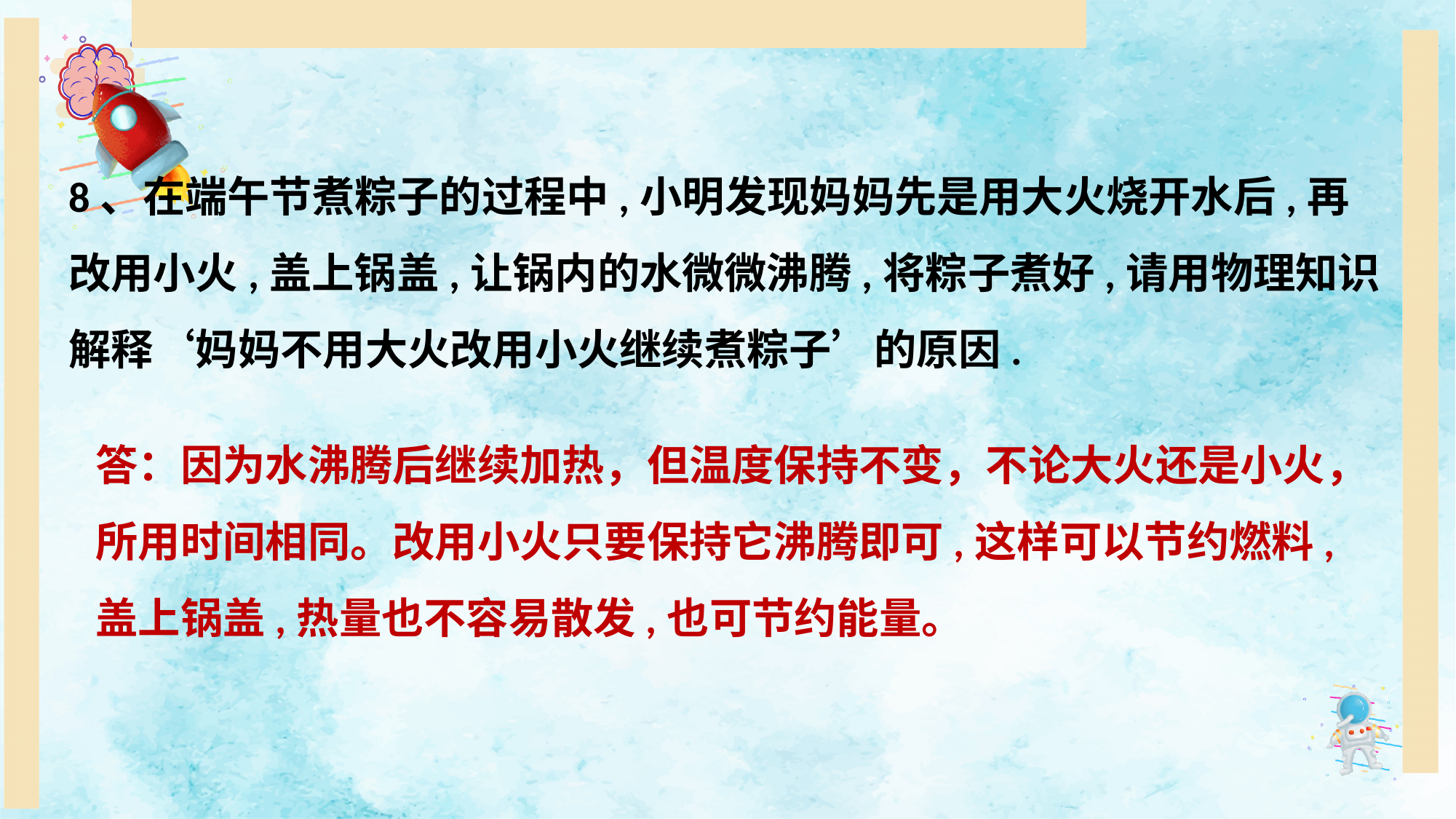

8、在端午节煮粽子的过程中,小明发现妈妈先是用大火烧开水后,再改用小火,盖上锅盖,让锅内的水微微沸腾,将粽子煮好,请用物理知识解释‘妈妈不用大火改用小火继续煮粽子’的原因.
答：因为水沸腾后继续加热，但温度保持不变，不论大火还是小火，所用时间相同。改用小火只要保持它沸腾即可,这样可以节约燃料,盖上锅盖,热量也不容易散发,也可节约能量。